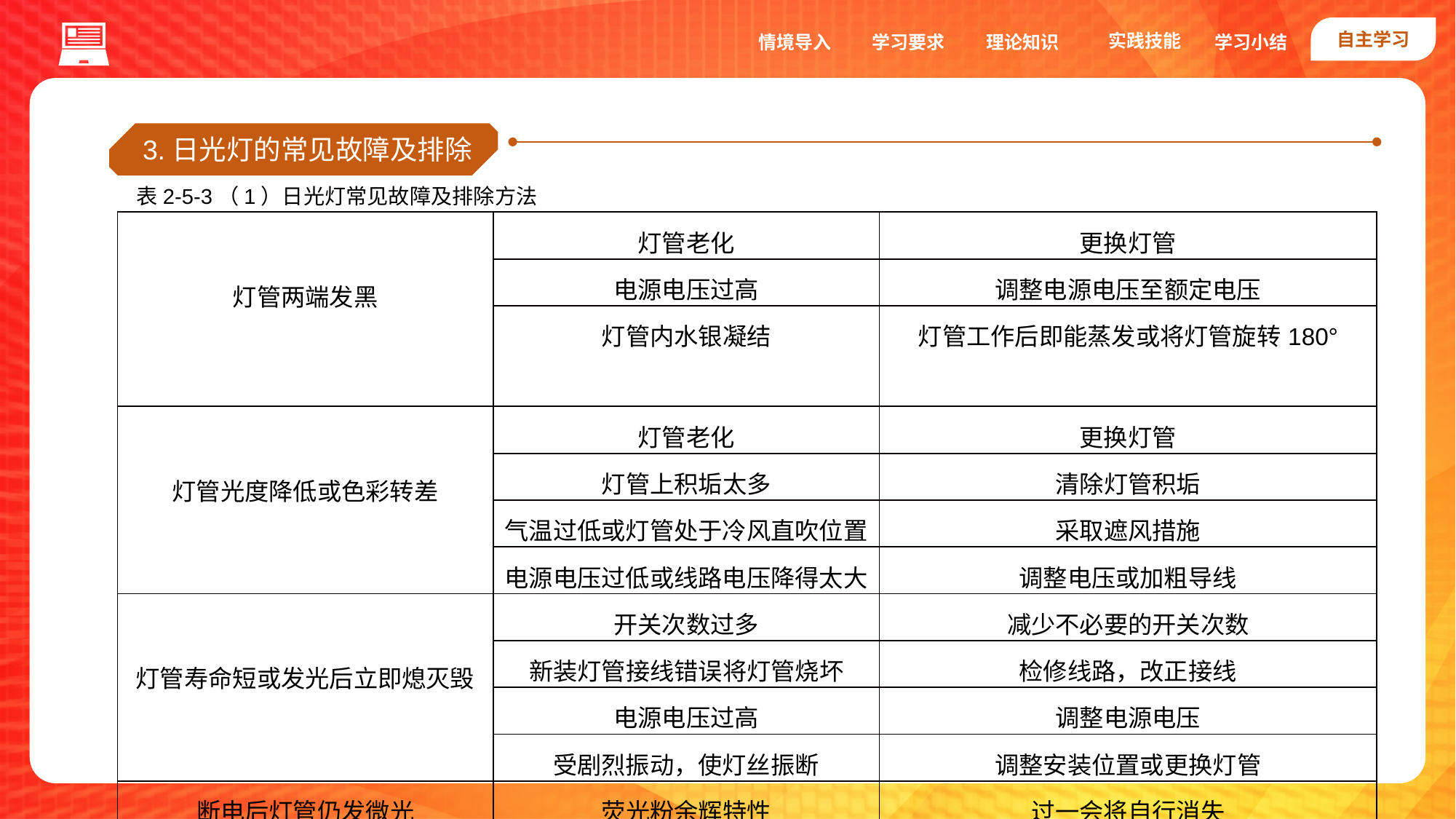

自主学习
实践技能
情境导入
学习要求
理论知识
学习小结

3.日光灯的常见故障及排除
表2-5-3（1）日光灯常见故障及排除方法
| 灯管两端发黑 | 灯管老化 | 更换灯管 |
| --- | --- | --- |
|  | 电源电压过高 | 调整电源电压至额定电压 |
|  | 灯管内水银凝结 | 灯管工作后即能蒸发或将灯管旋转180° |
| 灯管光度降低或色彩转差 | 灯管老化 | 更换灯管 |
|  | 灯管上积垢太多 | 清除灯管积垢 |
|  | 气温过低或灯管处于冷风直吹位置 | 采取遮风措施 |
|  | 电源电压过低或线路电压降得太大 | 调整电压或加粗导线 |
| 灯管寿命短或发光后立即熄灭毁 | 开关次数过多 | 减少不必要的开关次数 |
|  | 新装灯管接线错误将灯管烧坏 | 检修线路，改正接线 |
|  | 电源电压过高 | 调整电源电压 |
|  | 受剧烈振动，使灯丝振断 | 调整安装位置或更换灯管 |
| 断电后灯管仍发微光 | 荧光粉余辉特性 | 过一会将自行消失 |
|  | 开关接到了零线上 | 将开关改接至相线上 |
| 灯管不亮，灯丝发红 | 高频振荡电路不正常 | 检查高频振荡电路，重点检查谐振电容器 |